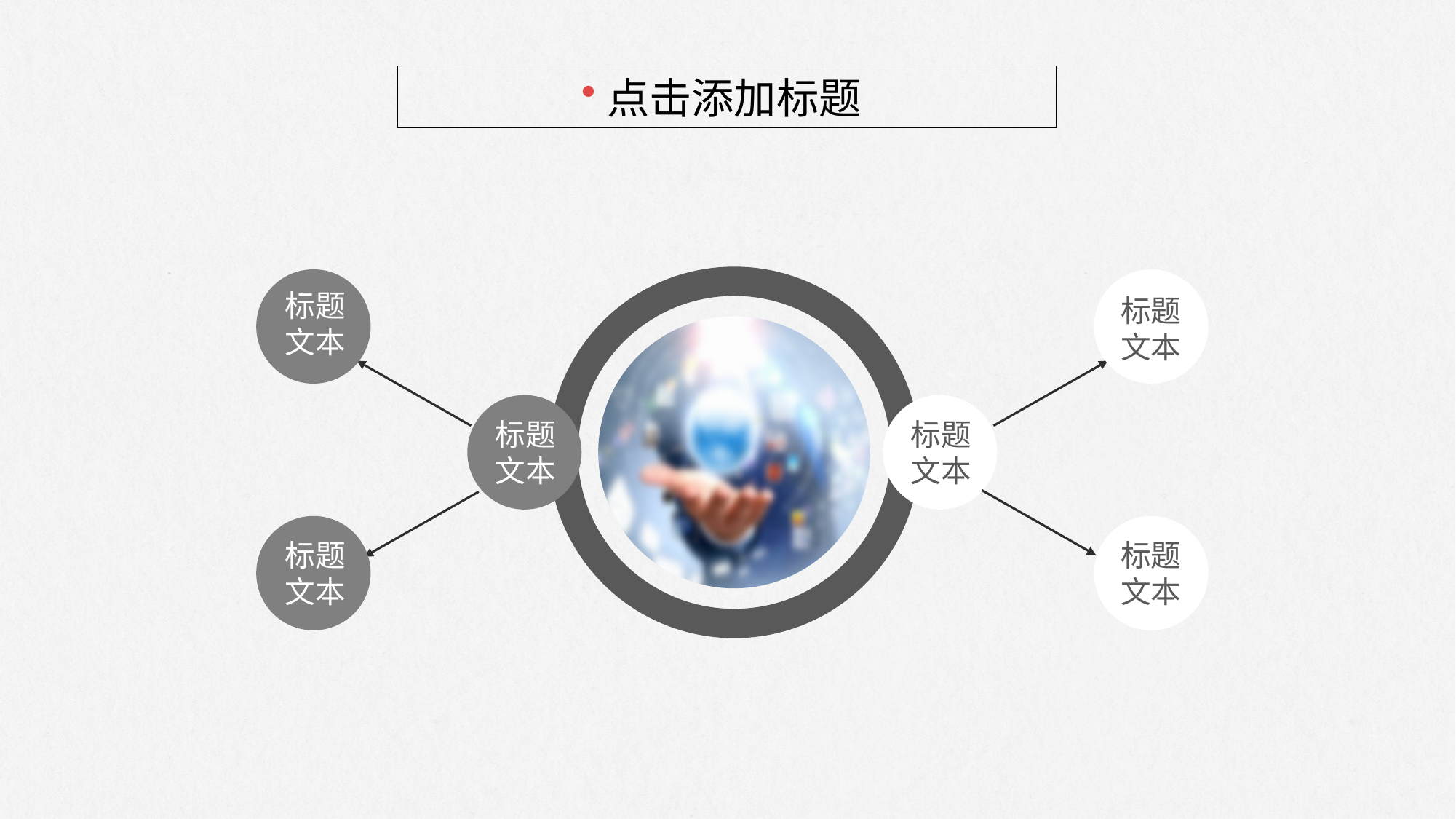

点击添加标题

标题
文本
标题
文本

标题
文本
标题
文本

标题
文本
标题
文本